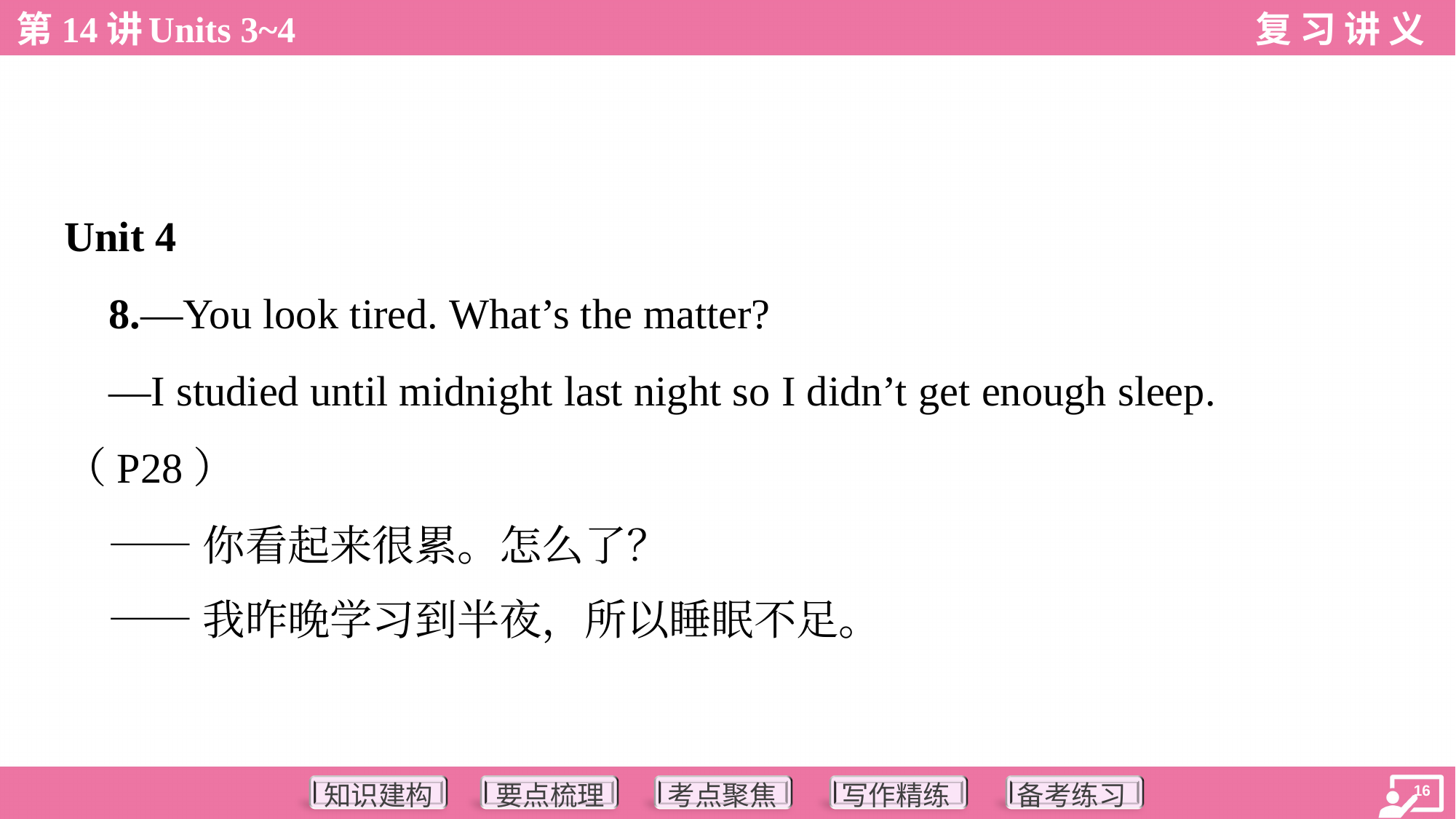

Unit 4
    8.—You look tired. What’s the matter?
    —I studied until midnight last night so I didn’t get enough sleep.
（P28）
    ——你看起来很累。怎么了？
    ——我昨晚学习到半夜，所以睡眠不足。